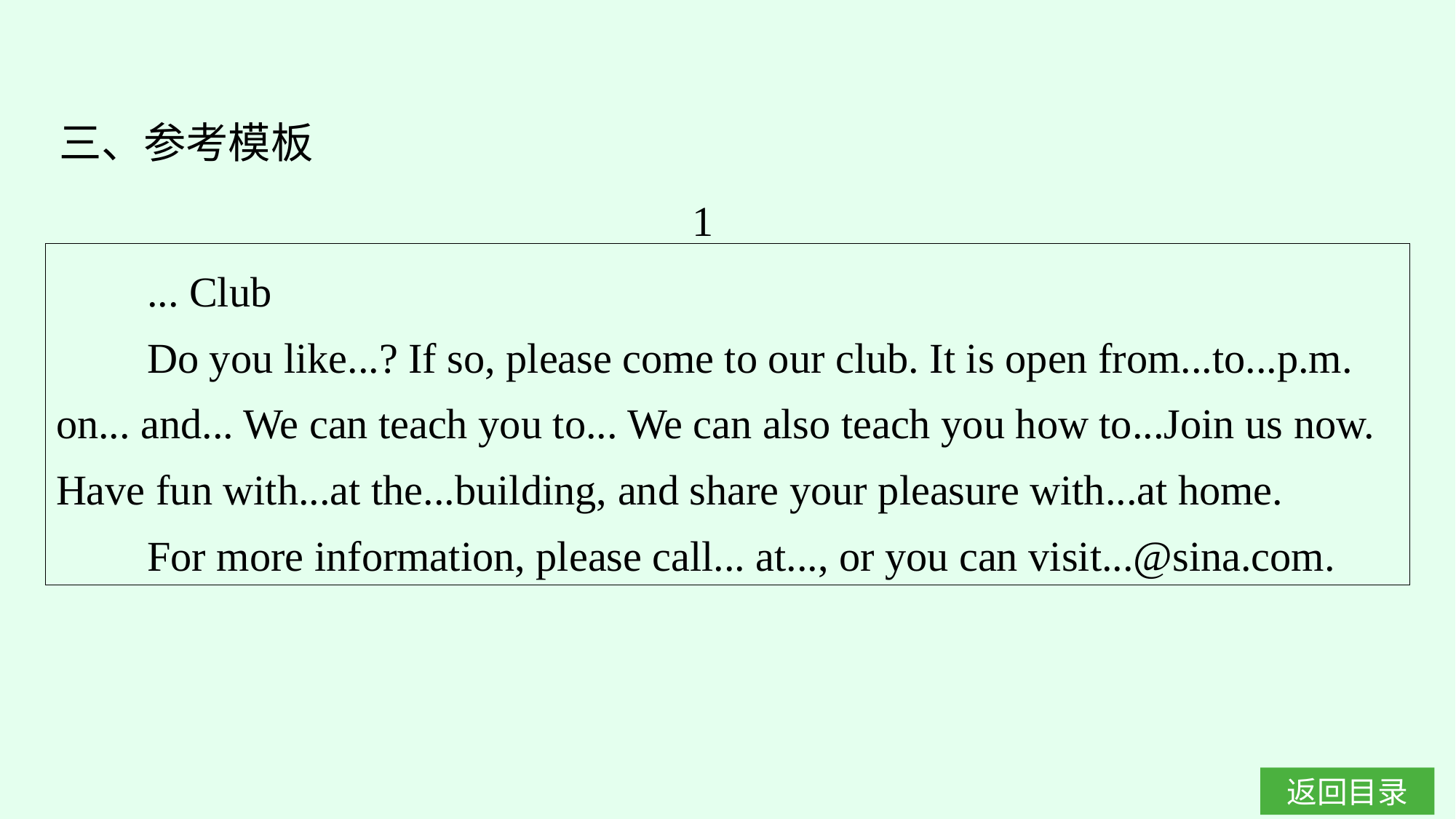

三、参考模板
1
... Club
Do you like...? If so, please come to our club. It is open from...to...p.m. on... and... We can teach you to... We can also teach you how to...Join us now. Have fun with...at the...building, and share your pleasure with...at home.
For more information, please call... at..., or you can visit...@sina.com.